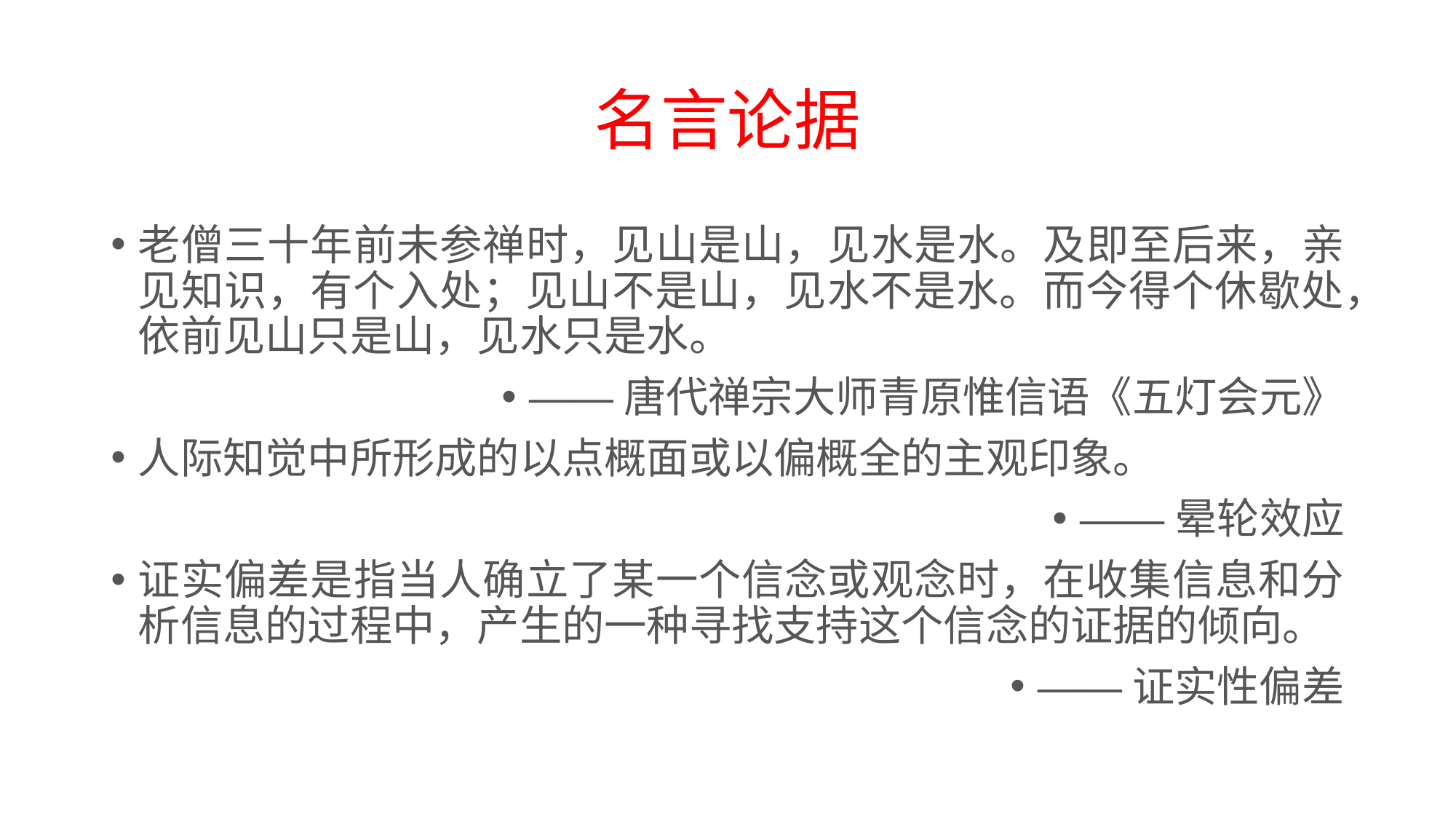

# 名言论据
老僧三十年前未参禅时，见山是山，见水是水。及即至后来，亲见知识，有个入处；见山不是山，见水不是水。而今得个休歇处，依前见山只是山，见水只是水。
——唐代禅宗大师青原惟信语《五灯会元》
人际知觉中所形成的以点概面或以偏概全的主观印象。
——晕轮效应
证实偏差是指当人确立了某一个信念或观念时，在收集信息和分析信息的过程中，产生的一种寻找支持这个信念的证据的倾向。
——证实性偏差